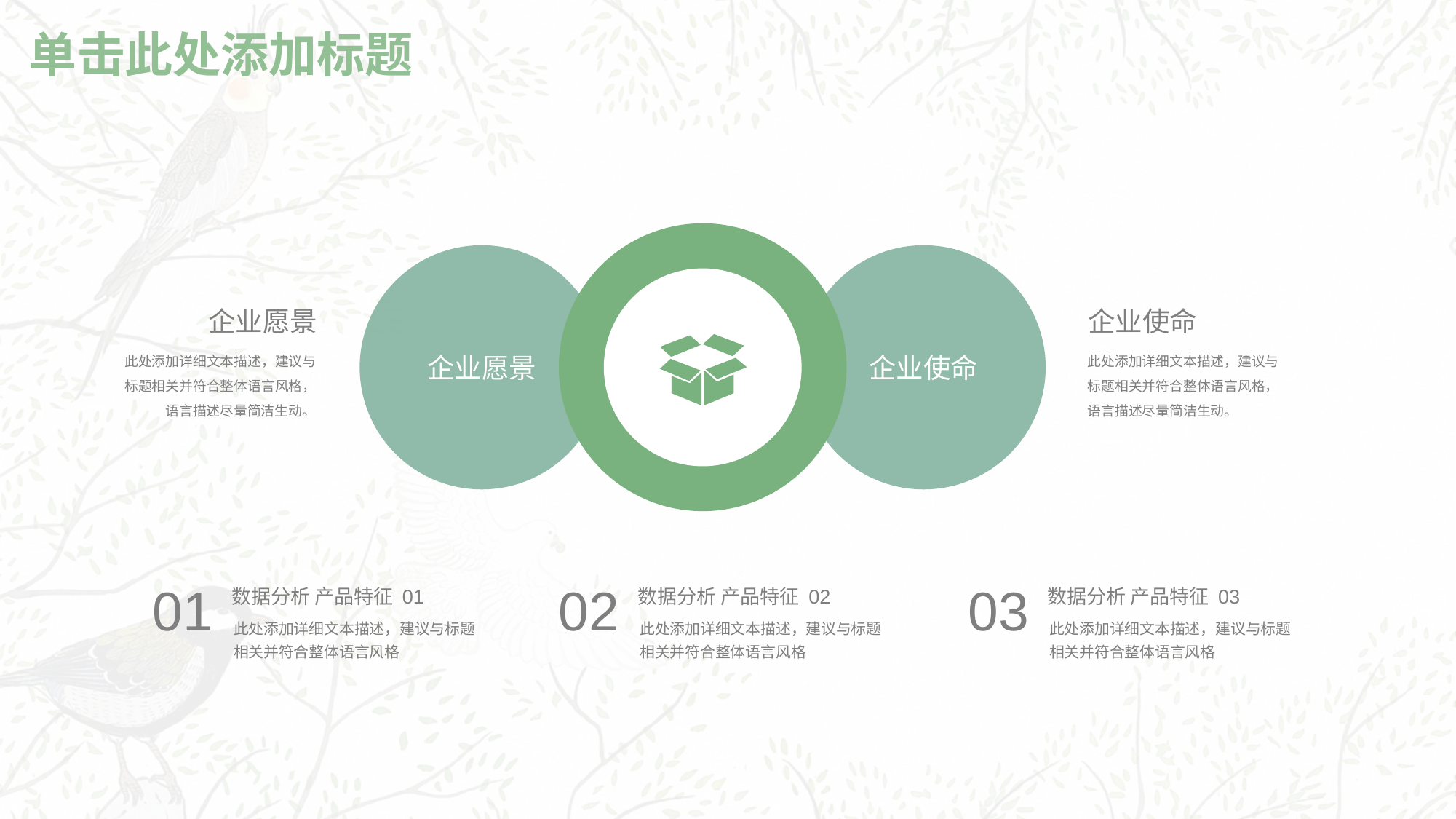

# 单击此处添加标题

企业愿景
企业使命
企业愿景
企业使命

此处添加详细文本描述，建议与标题相关并符合整体语言风格，语言描述尽量简洁生动。
此处添加详细文本描述，建议与标题相关并符合整体语言风格，语言描述尽量简洁生动。
01
02
03
数据分析 产品特征 01
数据分析 产品特征 02
数据分析 产品特征 03
此处添加详细文本描述，建议与标题相关并符合整体语言风格
此处添加详细文本描述，建议与标题相关并符合整体语言风格
此处添加详细文本描述，建议与标题相关并符合整体语言风格